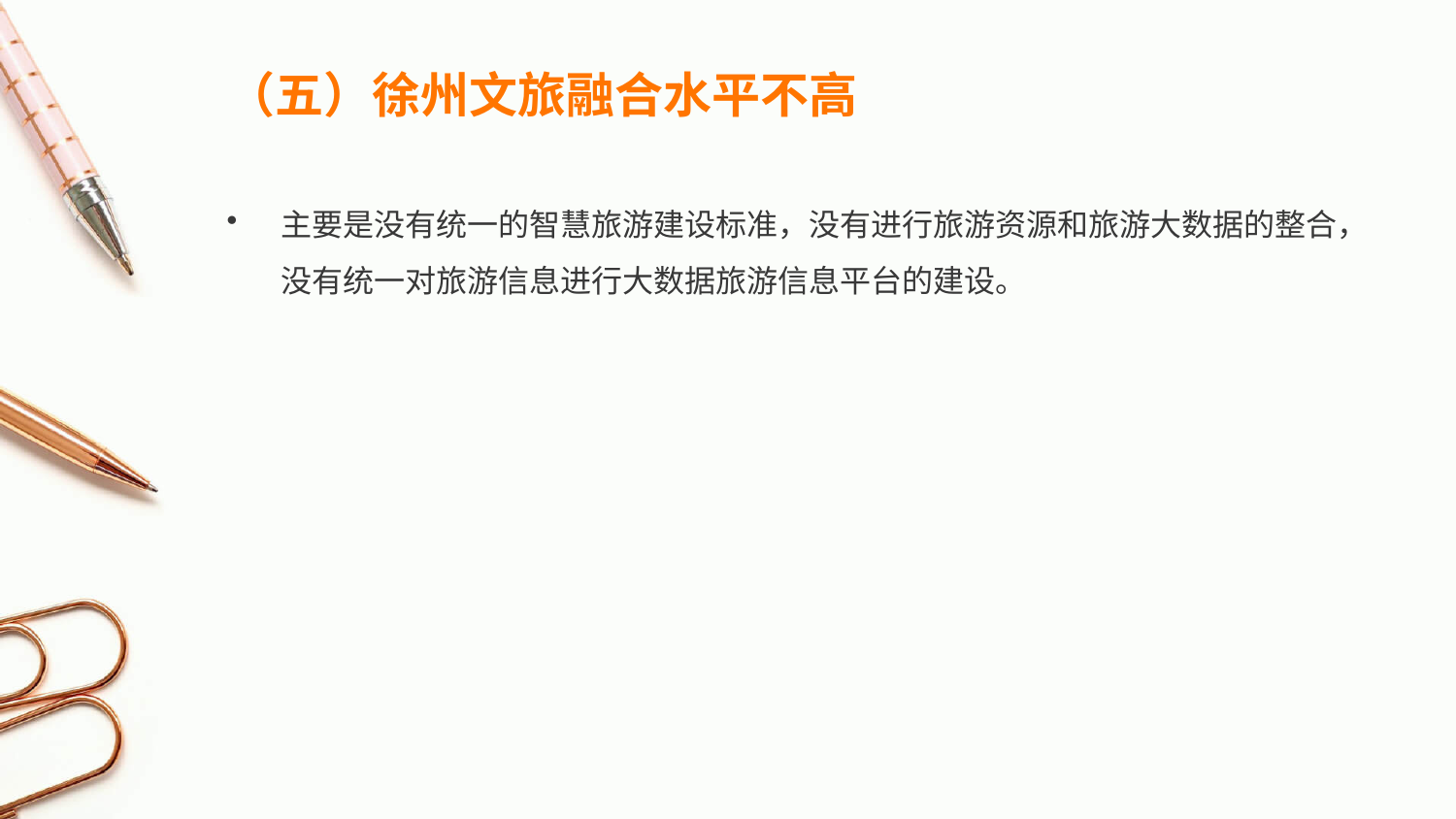

（五）徐州文旅融合水平不高
主要是没有统一的智慧旅游建设标准，没有进行旅游资源和旅游大数据的整合，没有统一对旅游信息进行大数据旅游信息平台的建设。